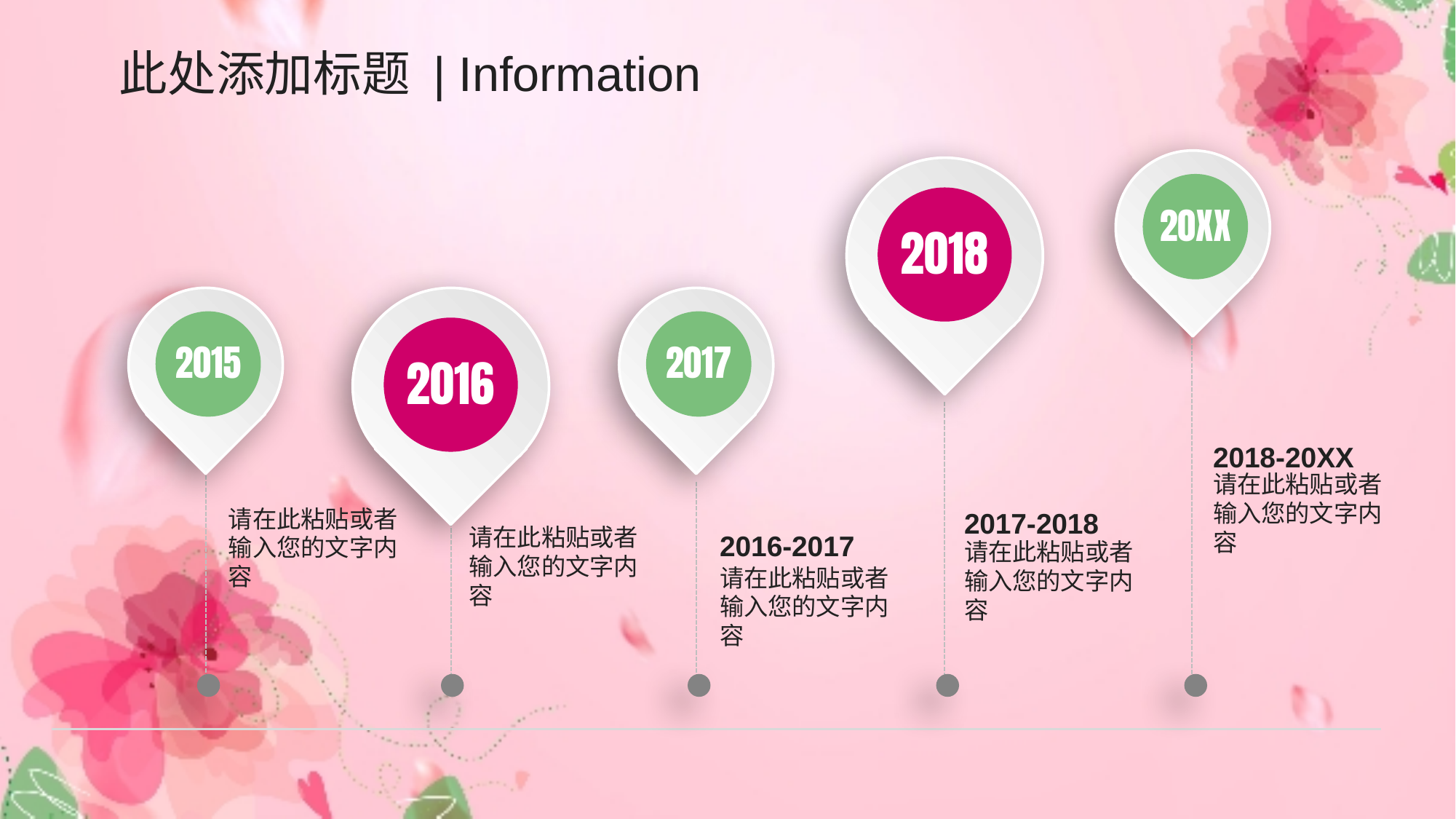

# 此处添加标题 | Information

20XX

2018

2015

2016

2017
2018-20XX
请在此粘贴或者输入您的文字内容
2017-2018
请在此粘贴或者输入您的文字内容
2016-2017
请在此粘贴或者输入您的文字内容
请在此粘贴或者输入您的文字内容
请在此粘贴或者输入您的文字内容